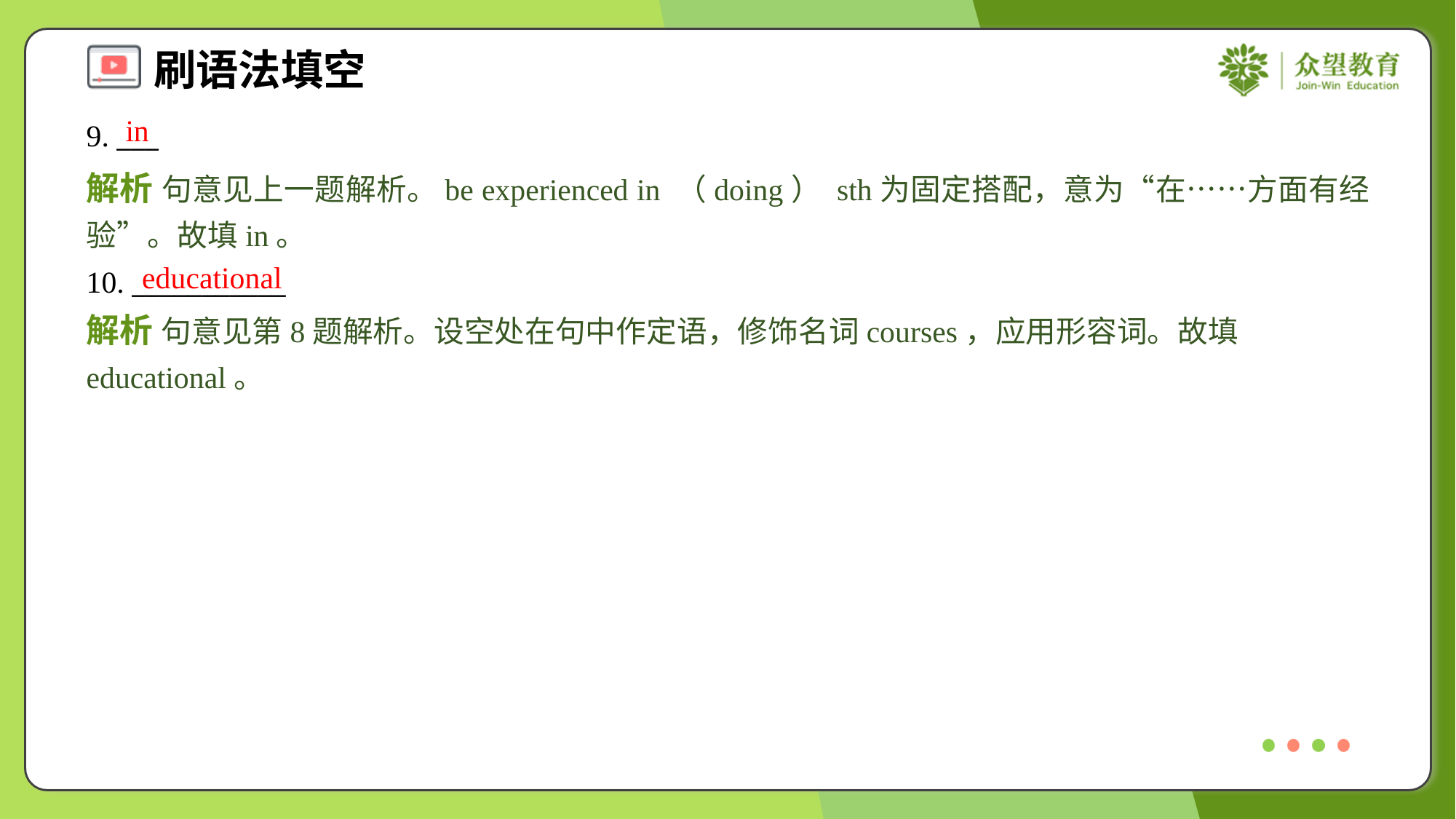

in
9. ___
解析 句意见上一题解析。be experienced in （doing） sth为固定搭配，意为“在……方面有经验”。故填in。
educational
10. ___________
解析 句意见第8题解析。设空处在句中作定语，修饰名词courses，应用形容词。故填educational。